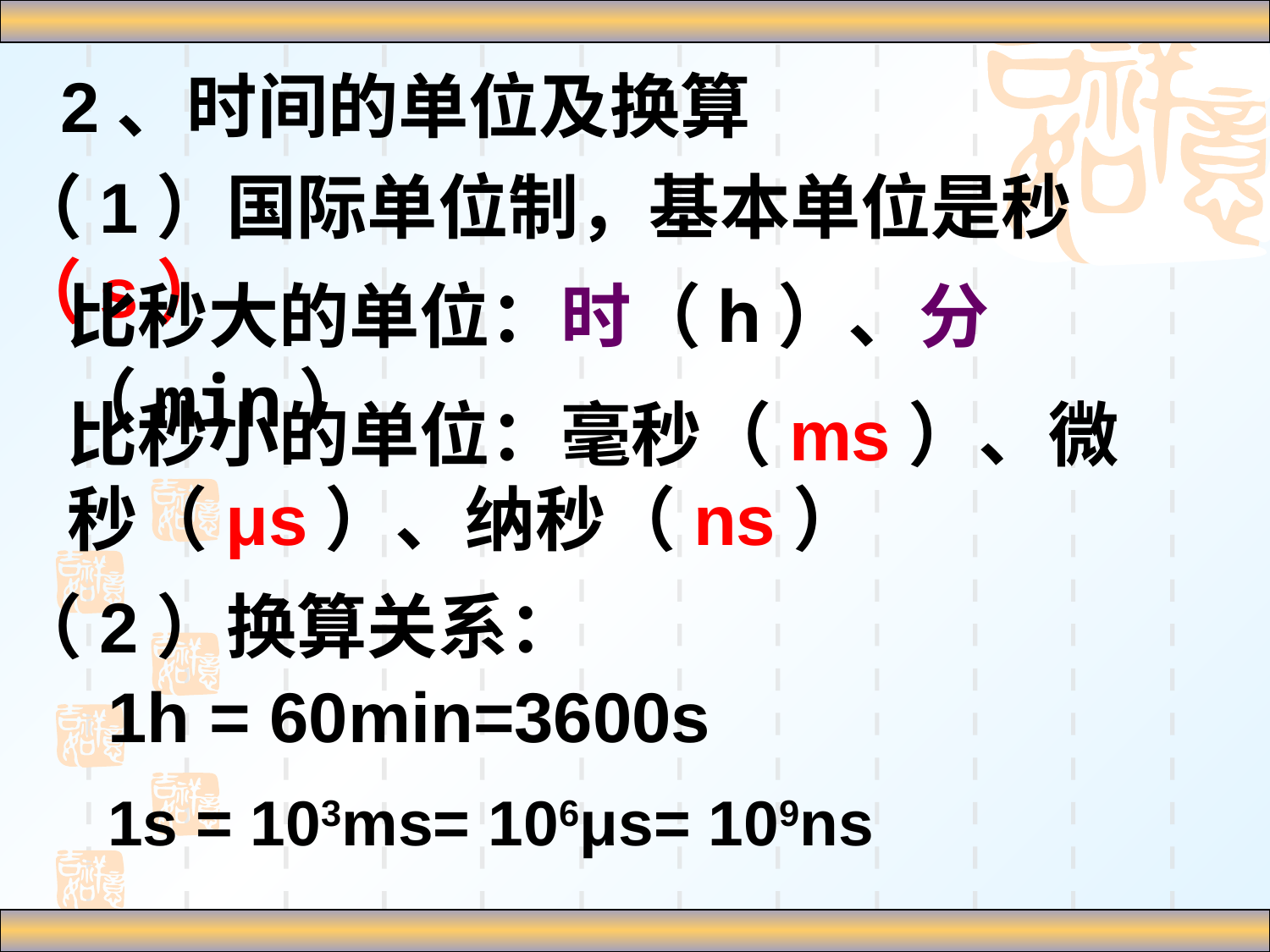

2、时间的单位及换算
（1）国际单位制，基本单位是秒（s）
比秒大的单位：时（h）、分（min）
比秒小的单位：毫秒（ms）、微秒（μs）、纳秒（ns）
（2）换算关系：
1h = 60min=3600s
1s = 103ms= 106μs= 109ns